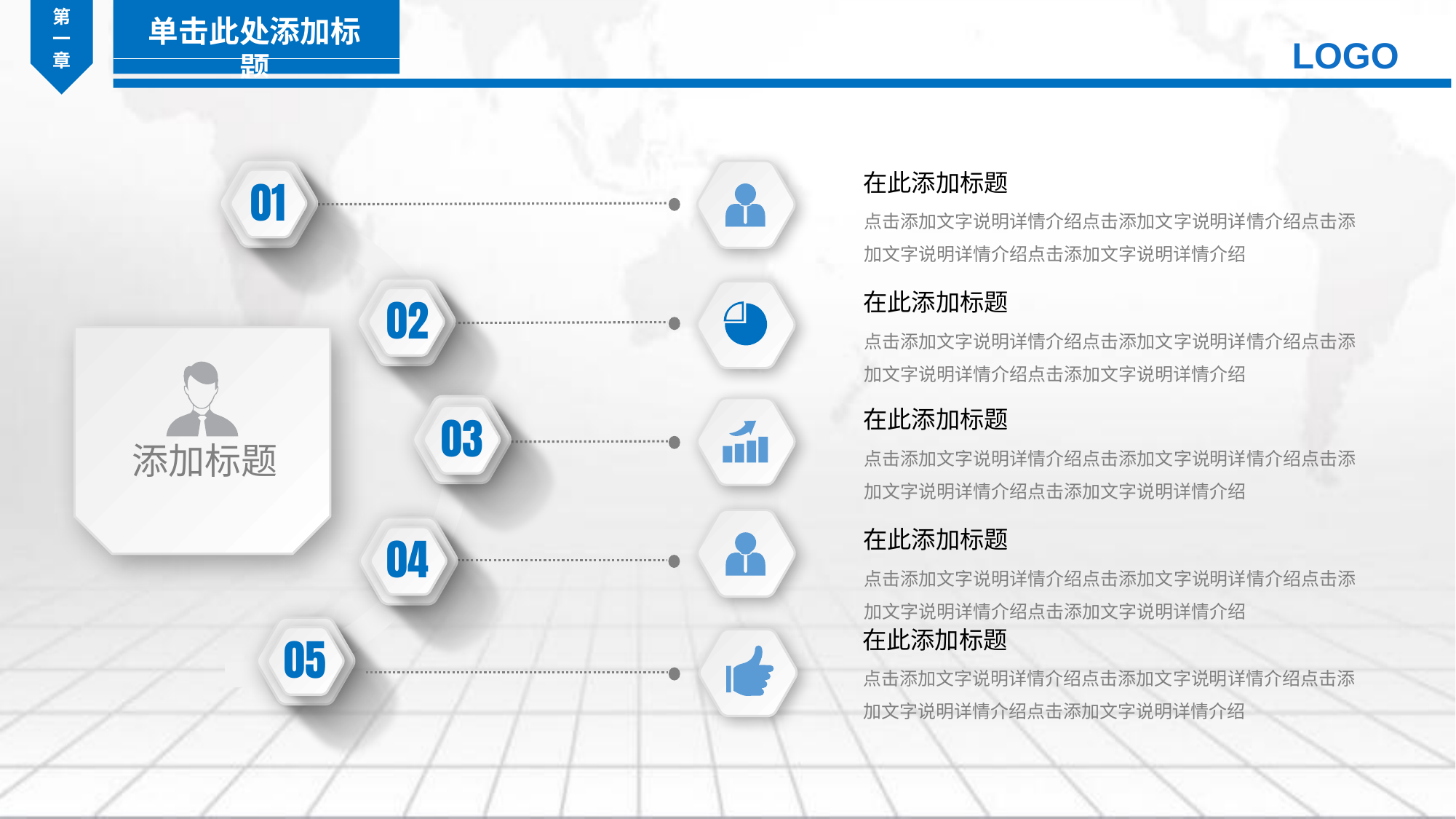

第
一
章
单击此处添加标题

LOGO

01

在此添加标题

点击添加文字说明详情介绍点击添加文字说明详情介绍点击添加文字说明详情介绍点击添加文字说明详情介绍

02

在此添加标题
点击添加文字说明详情介绍点击添加文字说明详情介绍点击添加文字说明详情介绍点击添加文字说明详情介绍

添加标题

03

在此添加标题
点击添加文字说明详情介绍点击添加文字说明详情介绍点击添加文字说明详情介绍点击添加文字说明详情介绍

04
在此添加标题

点击添加文字说明详情介绍点击添加文字说明详情介绍点击添加文字说明详情介绍点击添加文字说明详情介绍

05
在此添加标题

点击添加文字说明详情介绍点击添加文字说明详情介绍点击添加文字说明详情介绍点击添加文字说明详情介绍